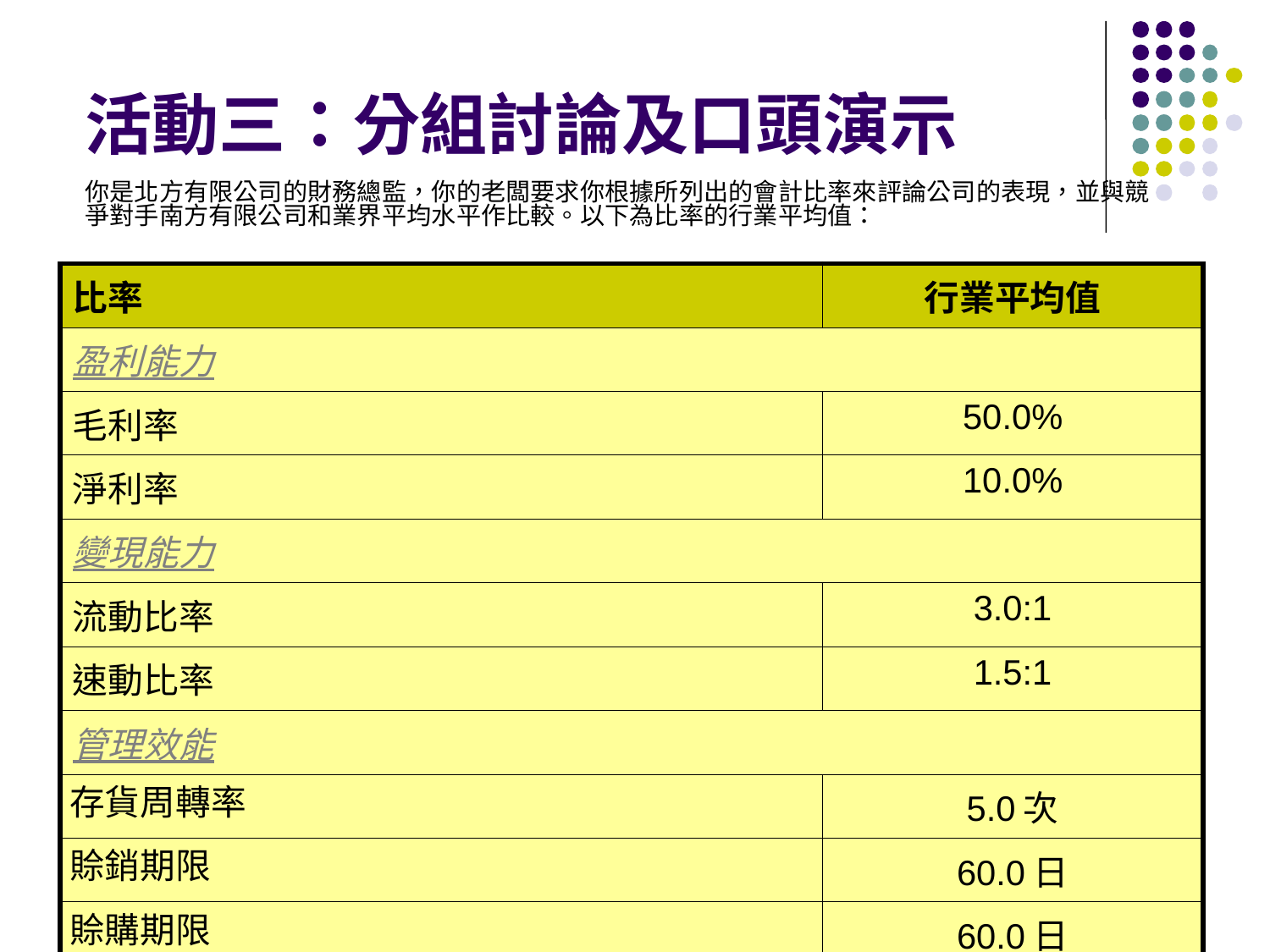

# 活動三：分組討論及口頭演示
你是北方有限公司的財務總監，你的老闆要求你根據所列出的會計比率來評論公司的表現，並與競爭對手南方有限公司和業界平均水平作比較。以下為比率的行業平均值：
| 比率 | 行業平均值 |
| --- | --- |
| 盈利能力 |  |
| 毛利率 | 50.0% |
| 淨利率 | 10.0% |
| 變現能力 |  |
| 流動比率 | 3.0:1 |
| 速動比率 | 1.5:1 |
| 管理效能 |  |
| 存貨周轉率 | 5.0次 |
| 賒銷期限 | 60.0日 |
| 賒購期限 | 60.0日 |
| 運用資金報酬率 | 10.0% |

話題A05
財務分析
2